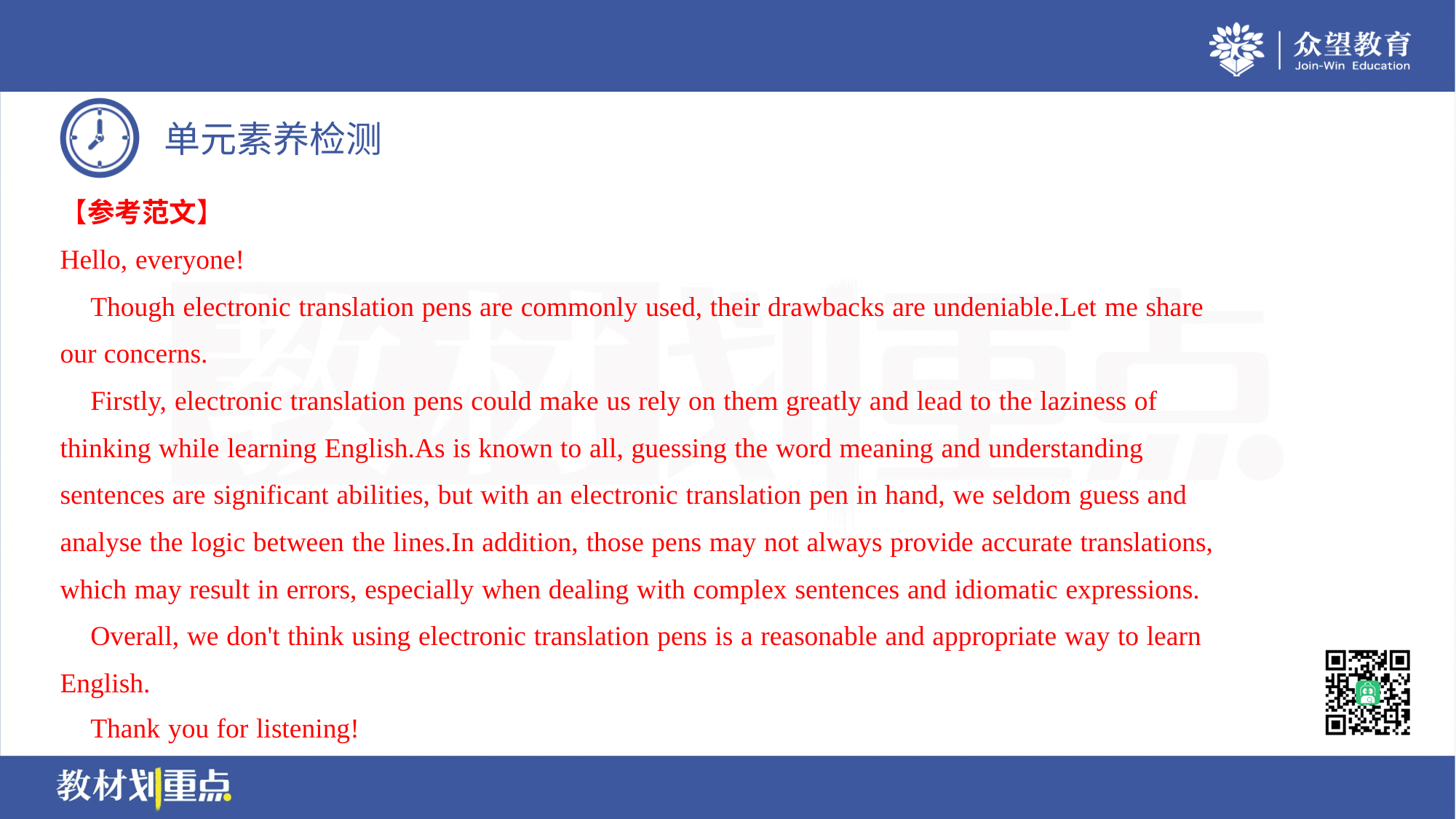

【参考范文】
Hello, everyone!
    Though electronic translation pens are commonly used, their drawbacks are undeniable.Let me share
our concerns.
    Firstly, electronic translation pens could make us rely on them greatly and lead to the laziness of
thinking while learning English.As is known to all, guessing the word meaning and understanding
sentences are significant abilities, but with an electronic translation pen in hand, we seldom guess and
analyse the logic between the lines.In addition, those pens may not always provide accurate translations,
which may result in errors, especially when dealing with complex sentences and idiomatic expressions.
    Overall, we don't think using electronic translation pens is a reasonable and appropriate way to learn
English.
    Thank you for listening!